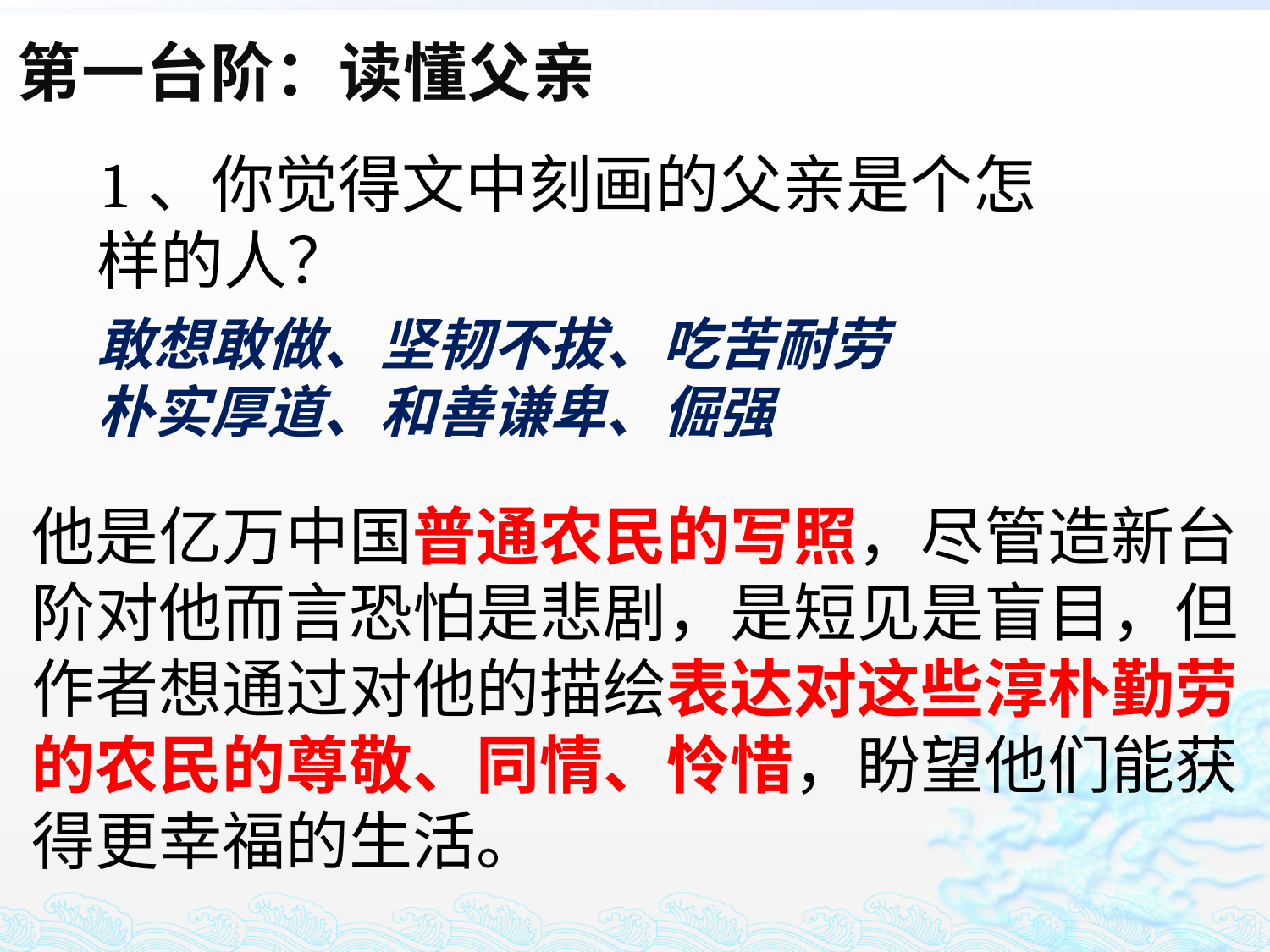

第一台阶：读懂父亲
1、你觉得文中刻画的父亲是个怎样的人？

敢想敢做、坚韧不拔、吃苦耐劳
朴实厚道、和善谦卑、倔强

他是亿万中国普通农民的写照，尽管造新台
阶对他而言恐怕是悲剧，是短见是盲目，但
作者想通过对他的描绘表达对这些淳朴勤劳
的农民的尊敬、同情、怜惜，盼望他们能获
得更幸福的生活。